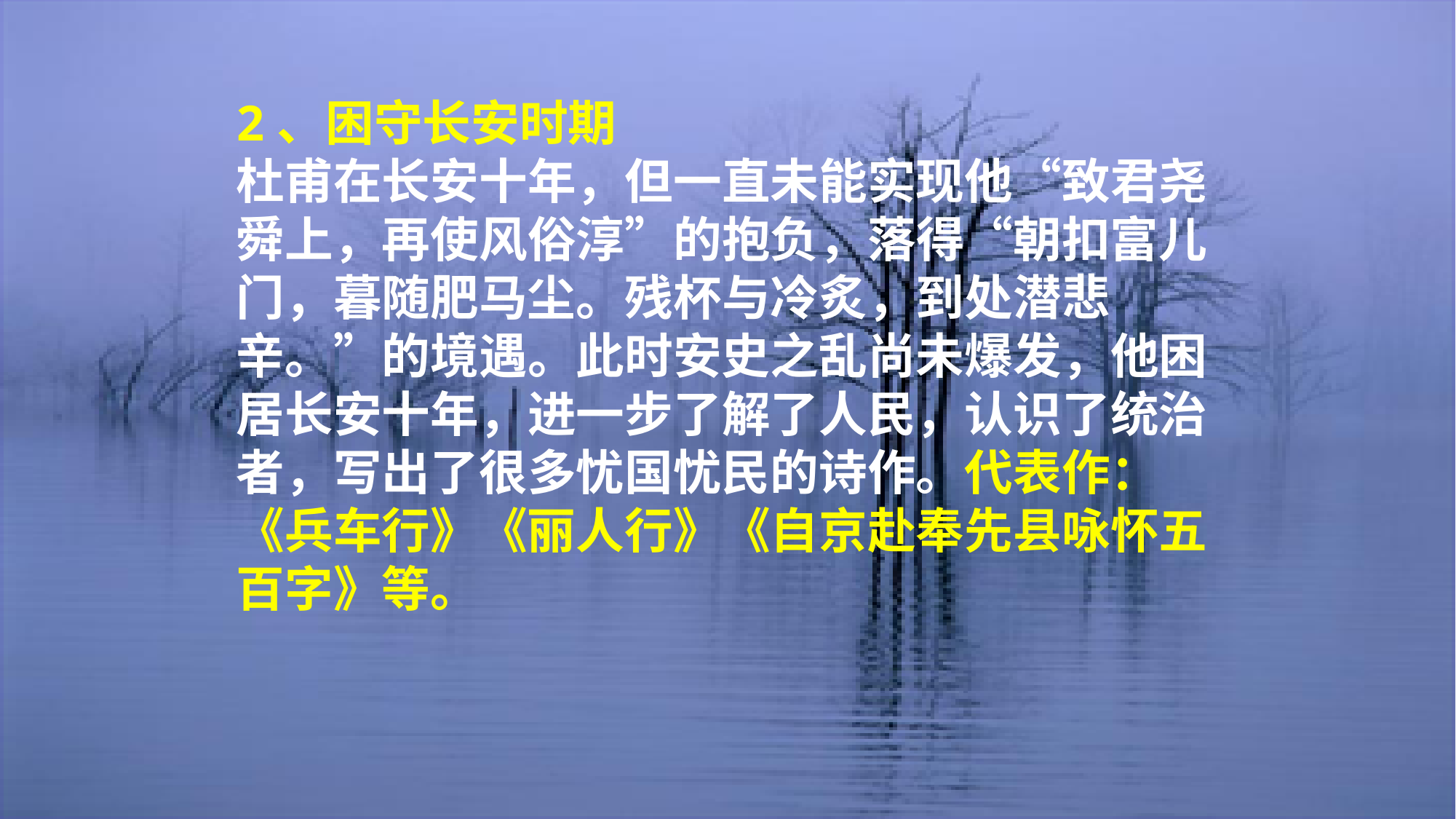

2、困守长安时期
杜甫在长安十年，但一直未能实现他“致君尧舜上，再使风俗淳”的抱负，落得“朝扣富儿门，暮随肥马尘。残杯与冷炙，到处潜悲辛。”的境遇。此时安史之乱尚未爆发，他困居长安十年，进一步了解了人民，认识了统治者，写出了很多忧国忧民的诗作。代表作：《兵车行》《丽人行》《自京赴奉先县咏怀五百字》等。